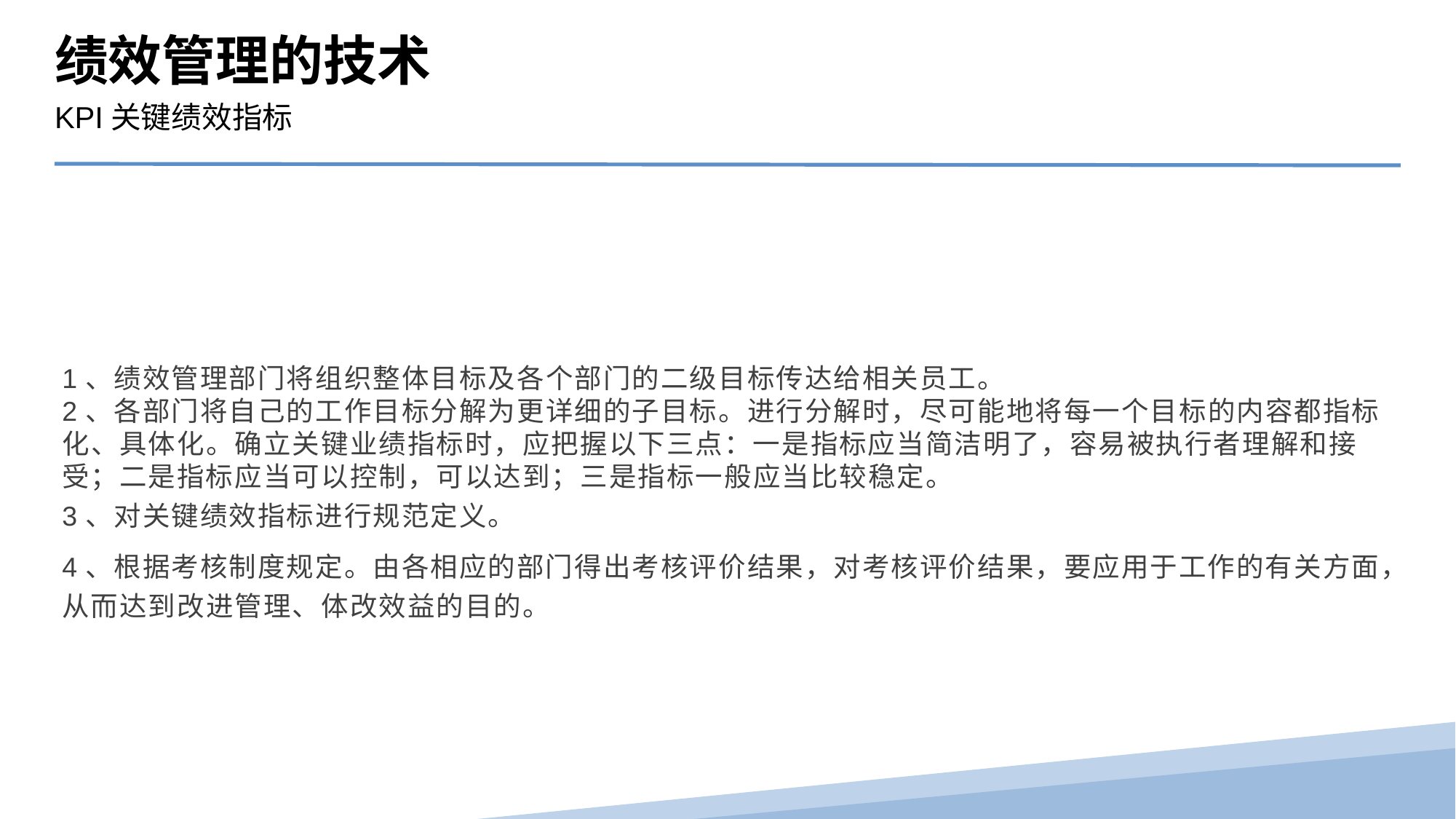

绩效管理的技术
KPI关键绩效指标
1、绩效管理部门将组织整体目标及各个部门的二级目标传达给相关员工。
2、各部门将自己的工作目标分解为更详细的子目标。进行分解时，尽可能地将每一个目标的内容都指标化、具体化。确立关键业绩指标时，应把握以下三点：一是指标应当简洁明了，容易被执行者理解和接受；二是指标应当可以控制，可以达到；三是指标一般应当比较稳定。
3、对关键绩效指标进行规范定义。
4、根据考核制度规定。由各相应的部门得出考核评价结果，对考核评价结果，要应用于工作的有关方面，从而达到改进管理、体改效益的目的。